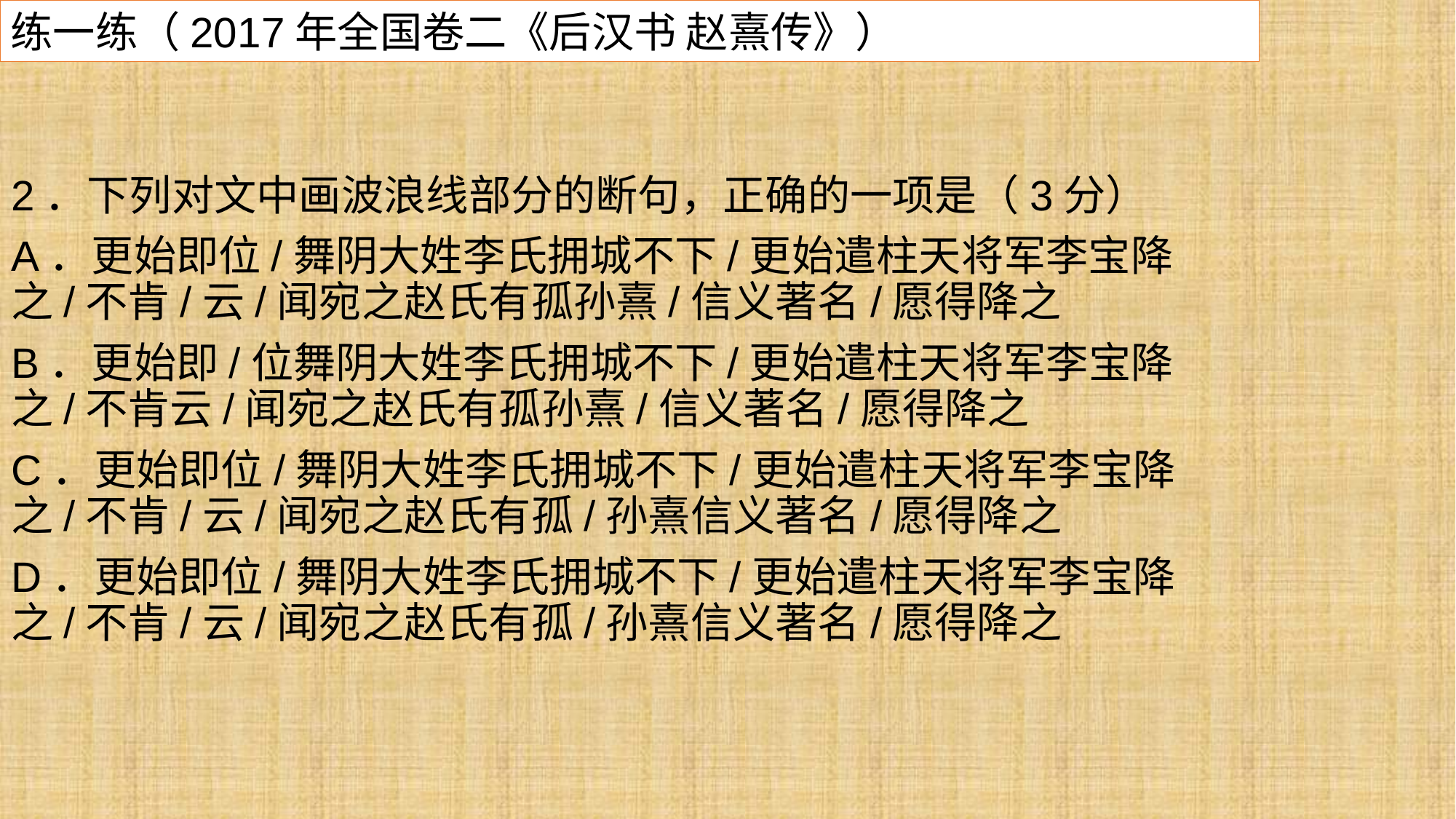

练一练（2017年全国卷二《后汉书 赵熹传》）

2．下列对文中画波浪线部分的断句，正确的一项是（3分）
A．更始即位/舞阴大姓李氏拥城不下/更始遣柱天将军李宝降之/不肯/云/闻宛之赵氏有孤孙熹/信义著名/愿得降之
B．更始即/位舞阴大姓李氏拥城不下/更始遣柱天将军李宝降之/不肯云/闻宛之赵氏有孤孙熹/信义著名/愿得降之
C．更始即位/舞阴大姓李氏拥城不下/更始遣柱天将军李宝降之/不肯/云/闻宛之赵氏有孤/孙熹信义著名/愿得降之
D．更始即位/舞阴大姓李氏拥城不下/更始遣柱天将军李宝降之/不肯/云/闻宛之赵氏有孤/孙熹信义著名/愿得降之